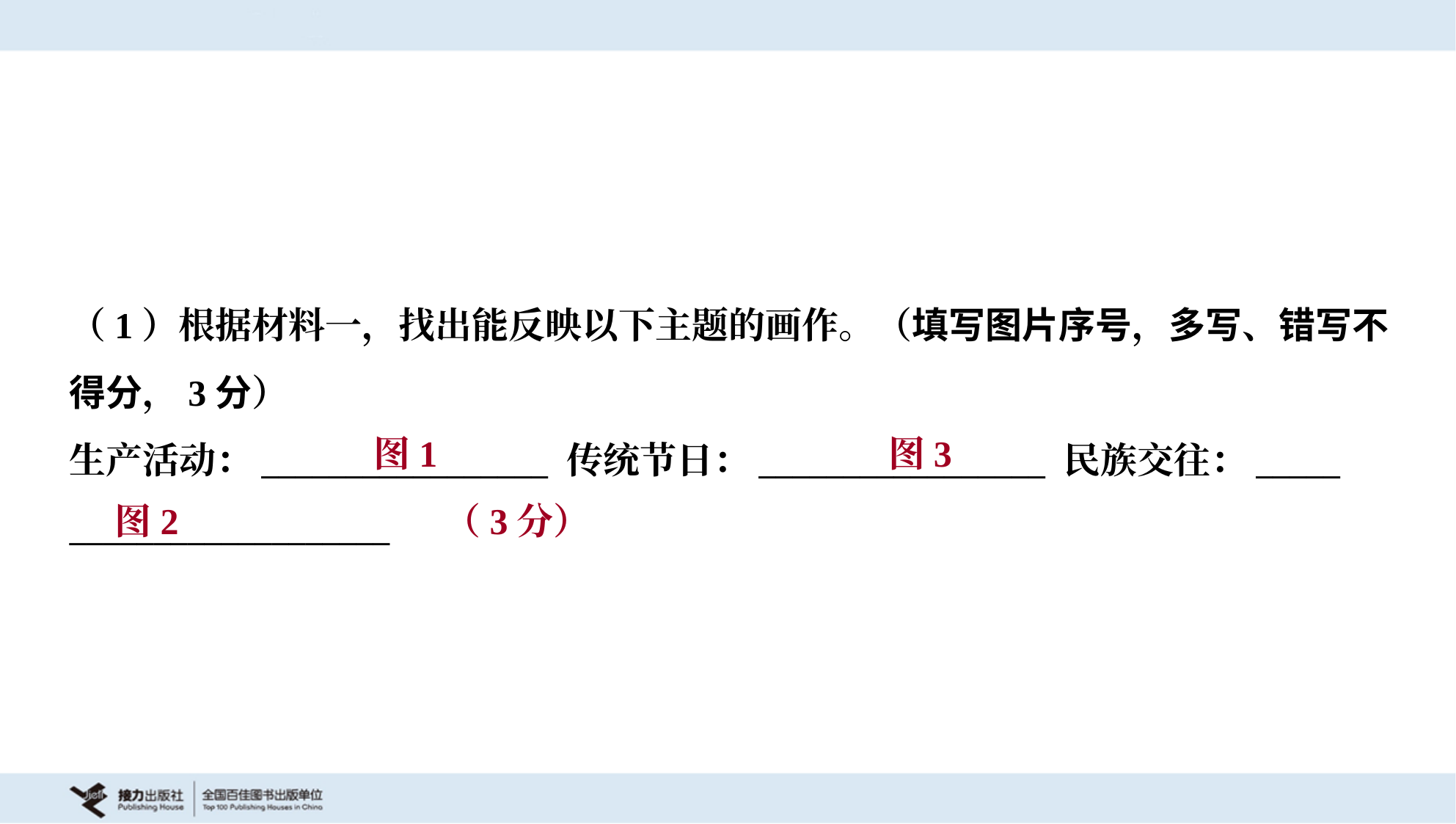

（1）根据材料一，找出能反映以下主题的画作。（填写图片序号，多写、错写不
得分，3分）
生产活动：_________________ 传统节日：_________________ 民族交往：_____
___________________

    图2                            （3分）
图1
图3